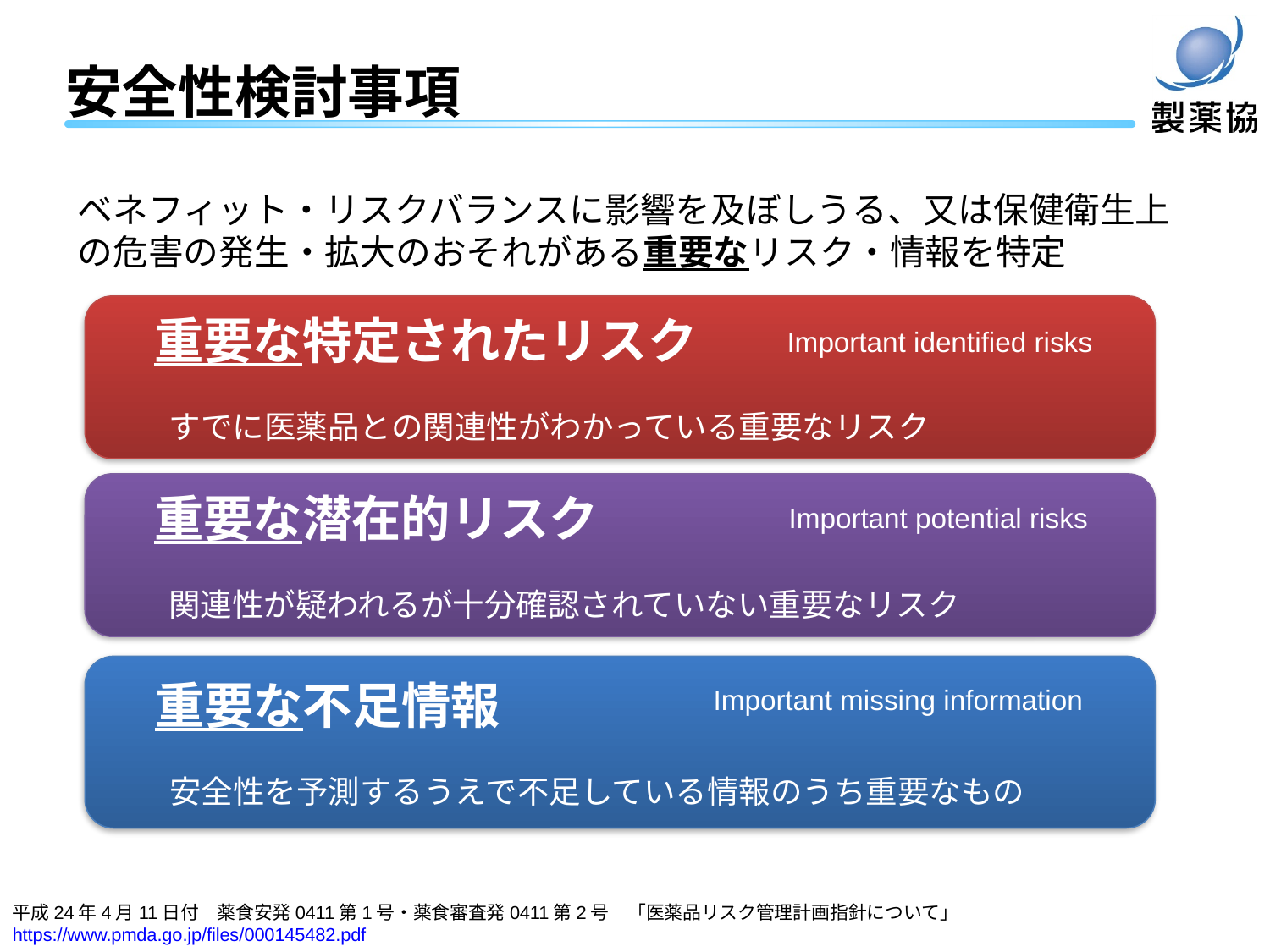

安全性検討事項
ベネフィット・リスクバランスに影響を及ぼしうる、又は保健衛生上の危害の発生・拡大のおそれがある重要なリスク・情報を特定
　重要な特定されたリスク

すでに医薬品との関連性がわかっている重要なリスク
Important identified risks
　重要な潜在的リスク

関連性が疑われるが十分確認されていない重要なリスク
Important potential risks
　重要な不足情報

安全性を予測するうえで不足している情報のうち重要なもの
Important missing information
平成24年4月11日付　薬食安発0411第1号・薬食審査発0411第2号　「医薬品リスク管理計画指針について」
https://www.pmda.go.jp/files/000145482.pdf